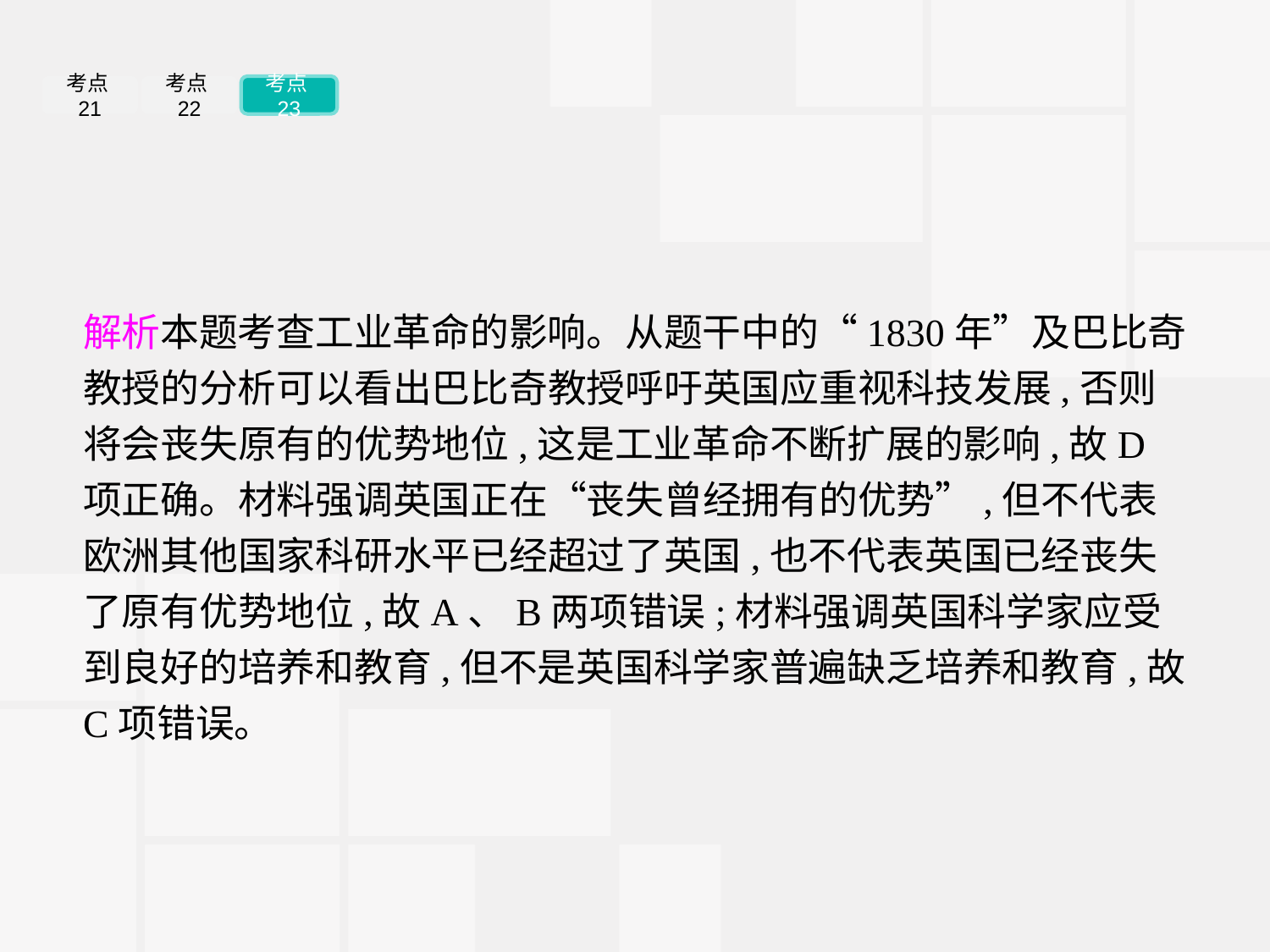

考点21
考点22
考点23
解析本题考查工业革命的影响。从题干中的“1830年”及巴比奇教授的分析可以看出巴比奇教授呼吁英国应重视科技发展,否则将会丧失原有的优势地位,这是工业革命不断扩展的影响,故D项正确。材料强调英国正在“丧失曾经拥有的优势”,但不代表欧洲其他国家科研水平已经超过了英国,也不代表英国已经丧失了原有优势地位,故A、B两项错误;材料强调英国科学家应受到良好的培养和教育,但不是英国科学家普遍缺乏培养和教育,故C项错误。